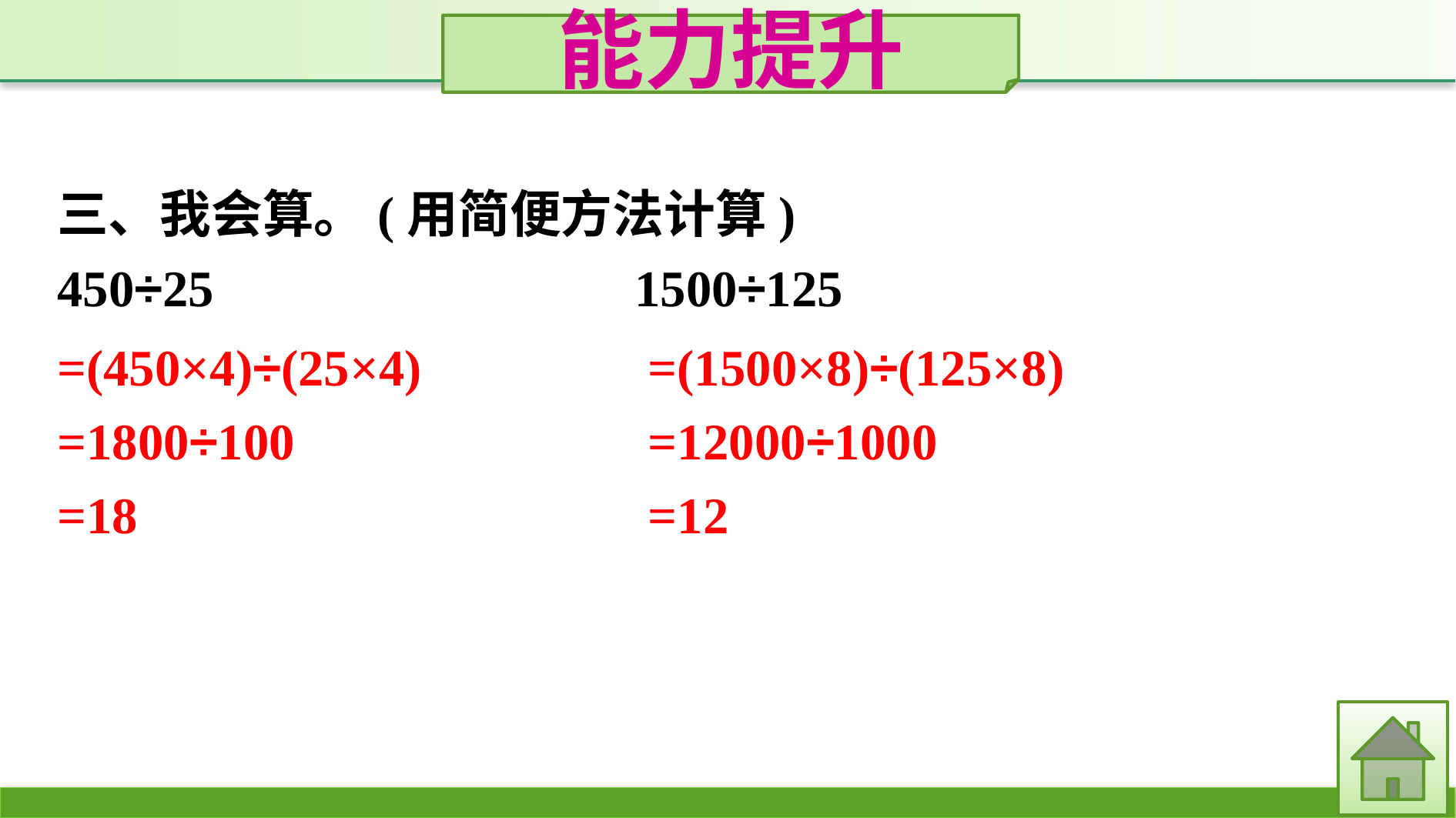

能力提升
三、我会算。(用简便方法计算)
450÷25　　　　			1500÷125
=(450×4)÷(25×4)
=1800÷100
=18
=(1500×8)÷(125×8)
=12000÷1000
=12